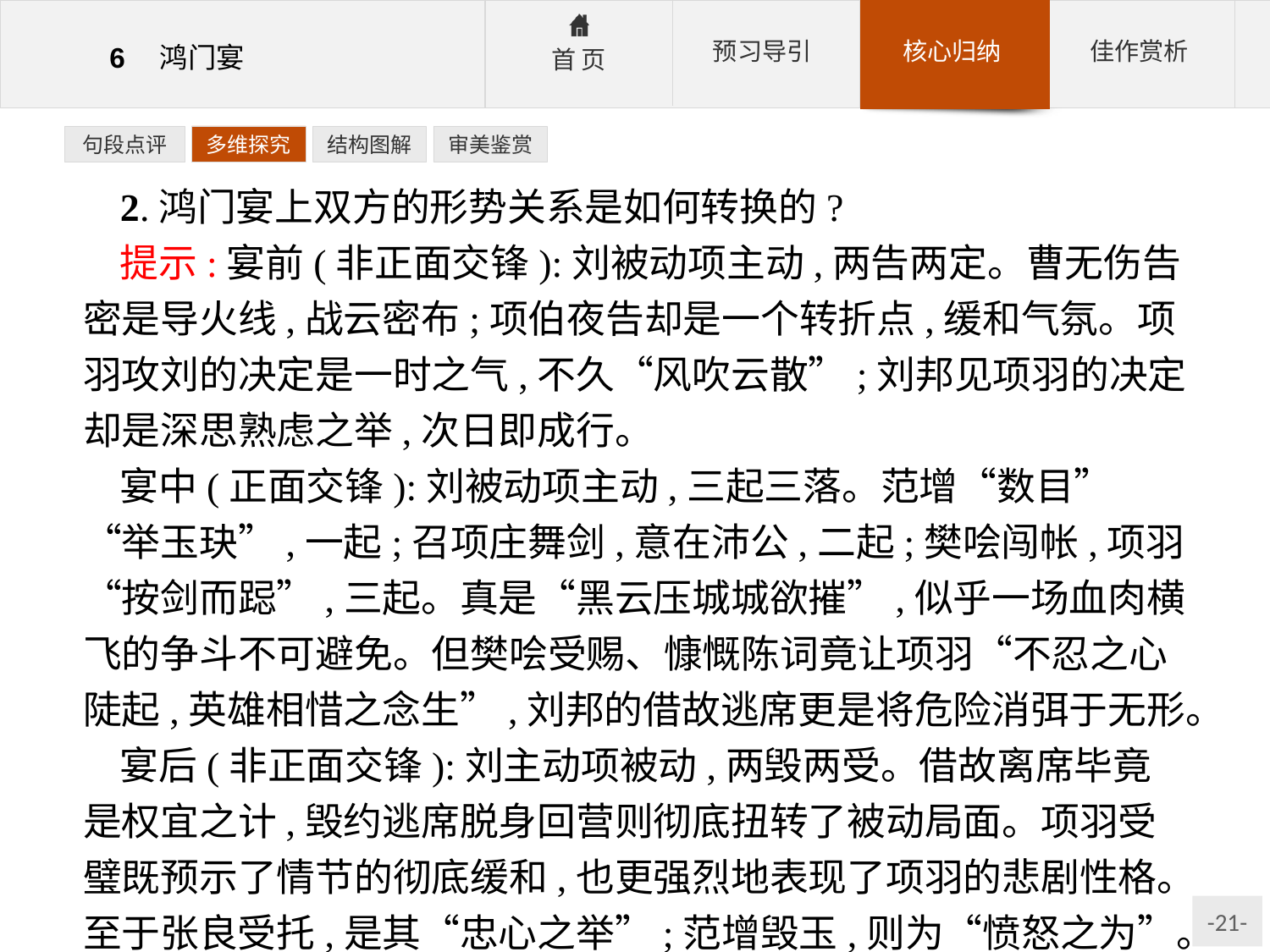

句段点评
多维探究
结构图解
审美鉴赏
2.鸿门宴上双方的形势关系是如何转换的?
提示:宴前(非正面交锋):刘被动项主动,两告两定。曹无伤告密是导火线,战云密布;项伯夜告却是一个转折点,缓和气氛。项羽攻刘的决定是一时之气,不久“风吹云散”;刘邦见项羽的决定却是深思熟虑之举,次日即成行。
宴中(正面交锋):刘被动项主动,三起三落。范增“数目”“举玉玦”,一起;召项庄舞剑,意在沛公,二起;樊哙闯帐,项羽“按剑而跽”,三起。真是“黑云压城城欲摧”,似乎一场血肉横飞的争斗不可避免。但樊哙受赐、慷慨陈词竟让项羽“不忍之心陡起,英雄相惜之念生”,刘邦的借故逃席更是将危险消弭于无形。
宴后(非正面交锋):刘主动项被动,两毁两受。借故离席毕竟是权宜之计,毁约逃席脱身回营则彻底扭转了被动局面。项羽受璧既预示了情节的彻底缓和,也更强烈地表现了项羽的悲剧性格。至于张良受托,是其“忠心之举”;范增毁玉,则为“愤怒之为”。